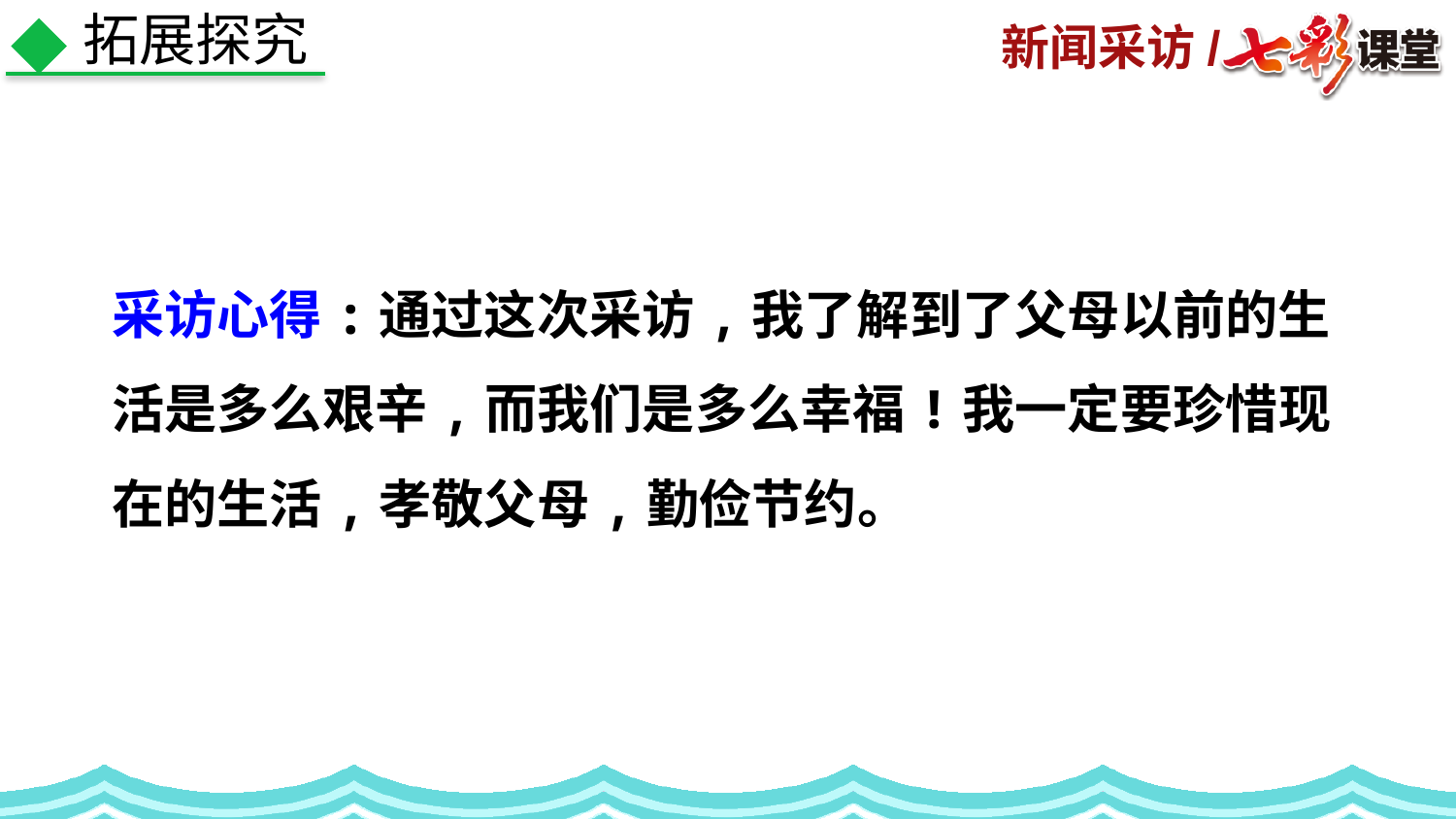

拓展探究

采访心得:通过这次采访,我了解到了父母以前的生活是多么艰辛,而我们是多么幸福!我一定要珍惜现在的生活,孝敬父母,勤俭节约。